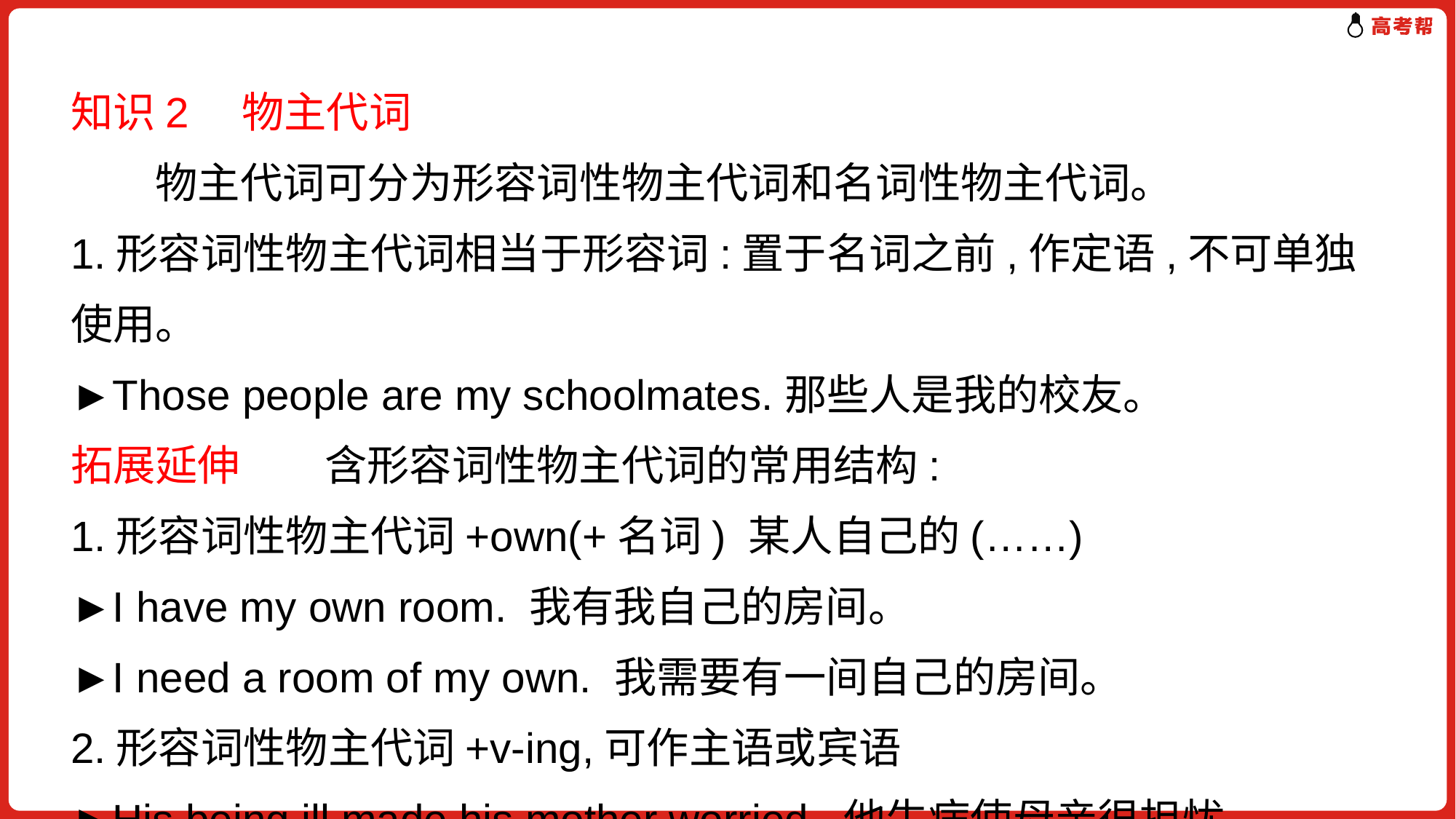

知识2　物主代词
　　物主代词可分为形容词性物主代词和名词性物主代词。
1.形容词性物主代词相当于形容词:置于名词之前,作定语,不可单独使用。
►Those people are my schoolmates.那些人是我的校友。
拓展延伸　　含形容词性物主代词的常用结构:
1.形容词性物主代词+own(+名词) 某人自己的(……)
►I have my own room. 我有我自己的房间。
►I need a room of my own. 我需要有一间自己的房间。
2.形容词性物主代词+v-ing,可作主语或宾语
►His being ill made his mother worried. 他生病使母亲很担忧。